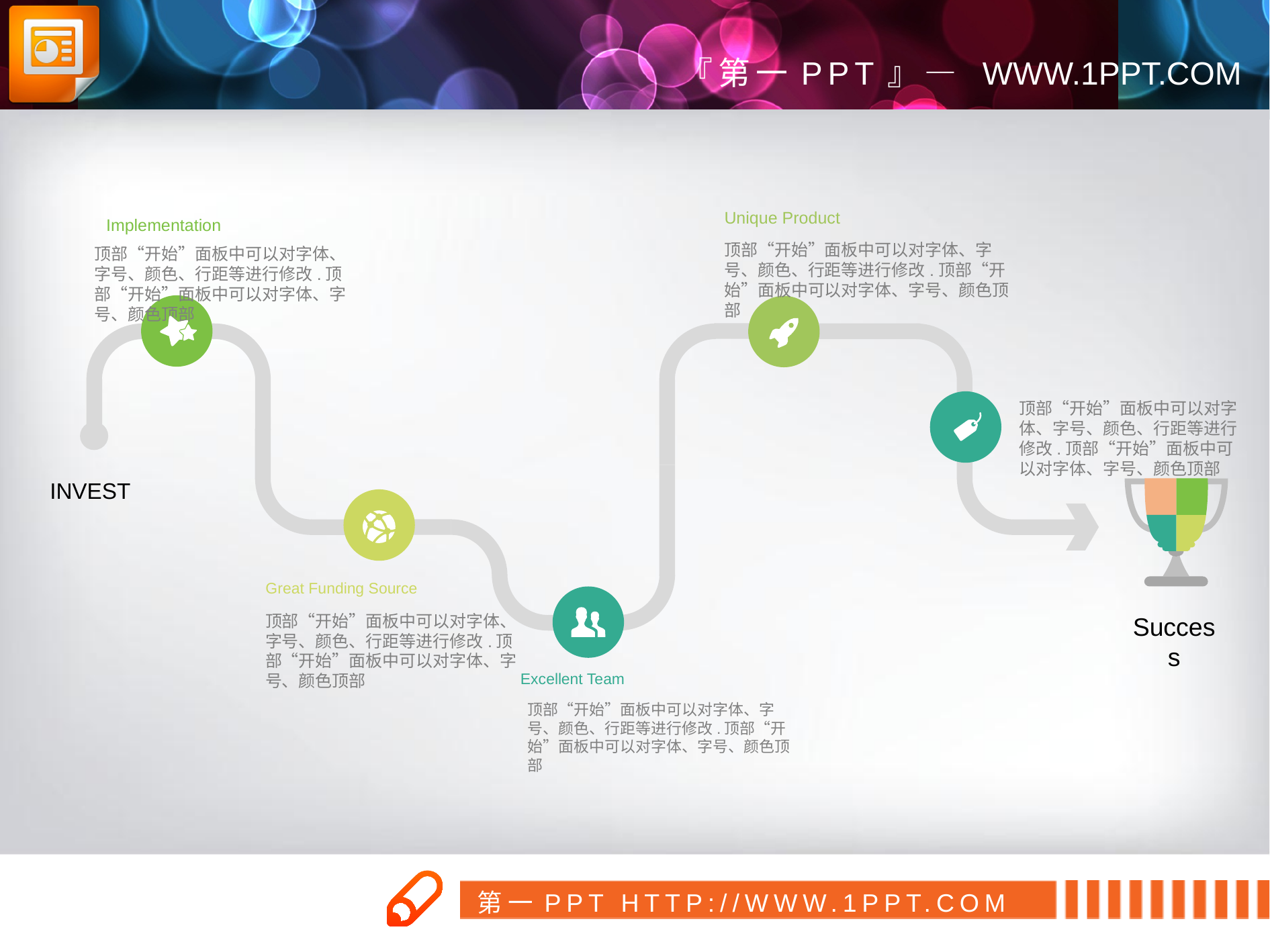

Unique Product

Implementation

顶部“开始”面板中可以对字体、字号、颜色、行距等进行修改.顶部“开始”面板中可以对字体、字号、颜色顶部
顶部“开始”面板中可以对字体、字号、颜色、行距等进行修改.顶部“开始”面板中可以对字体、字号、颜色顶部

顶部“开始”面板中可以对字体、字号、颜色、行距等进行修改.顶部“开始”面板中可以对字体、字号、颜色顶部

INVEST

Great Funding Source

顶部“开始”面板中可以对字体、字号、颜色、行距等进行修改.顶部“开始”面板中可以对字体、字号、颜色顶部
Success

Excellent Team

顶部“开始”面板中可以对字体、字号、颜色、行距等进行修改.顶部“开始”面板中可以对字体、字号、颜色顶部